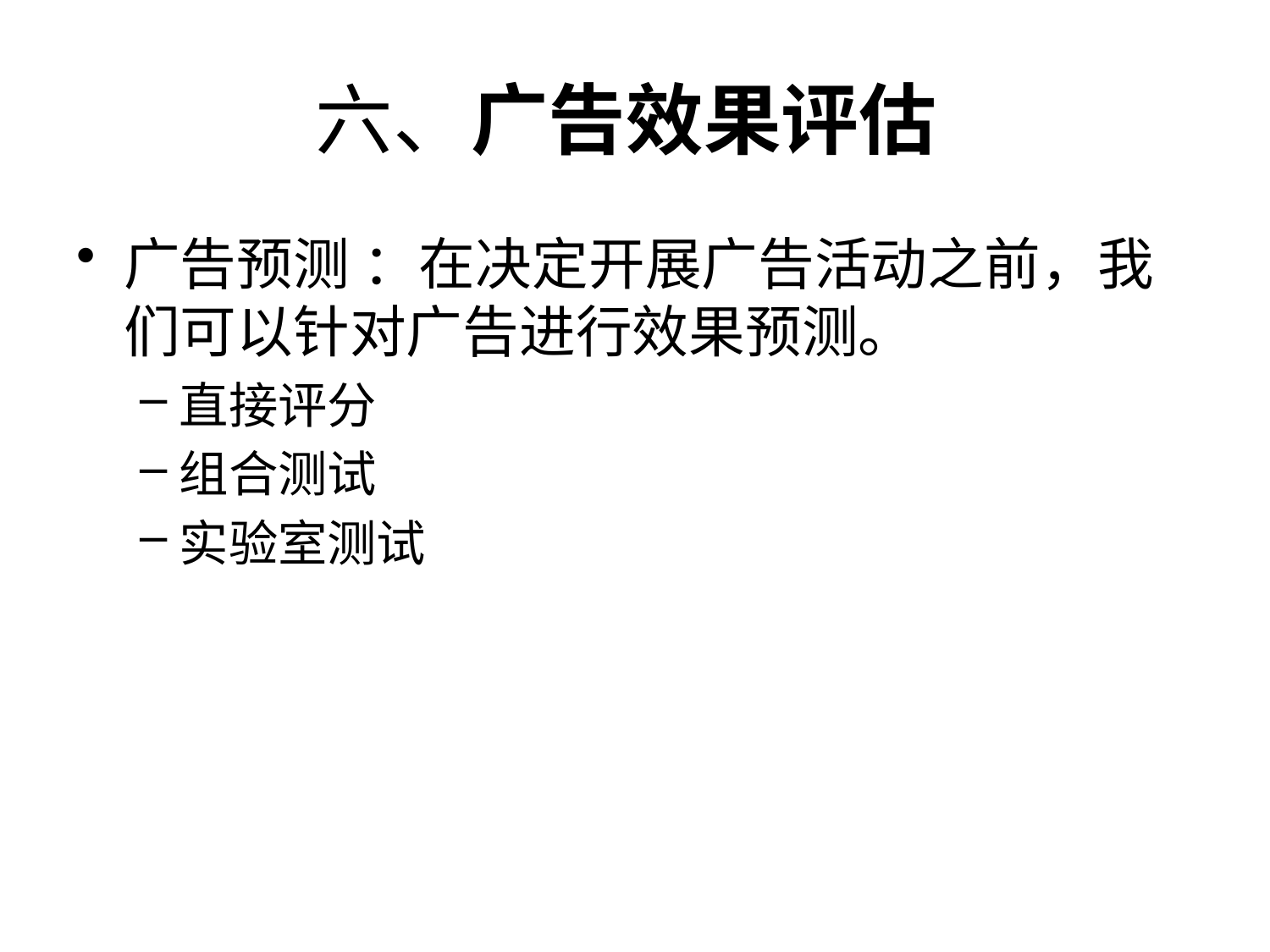

# 六、广告效果评估
广告预测 ：在决定开展广告活动之前，我们可以针对广告进行效果预测。
直接评分
组合测试
实验室测试